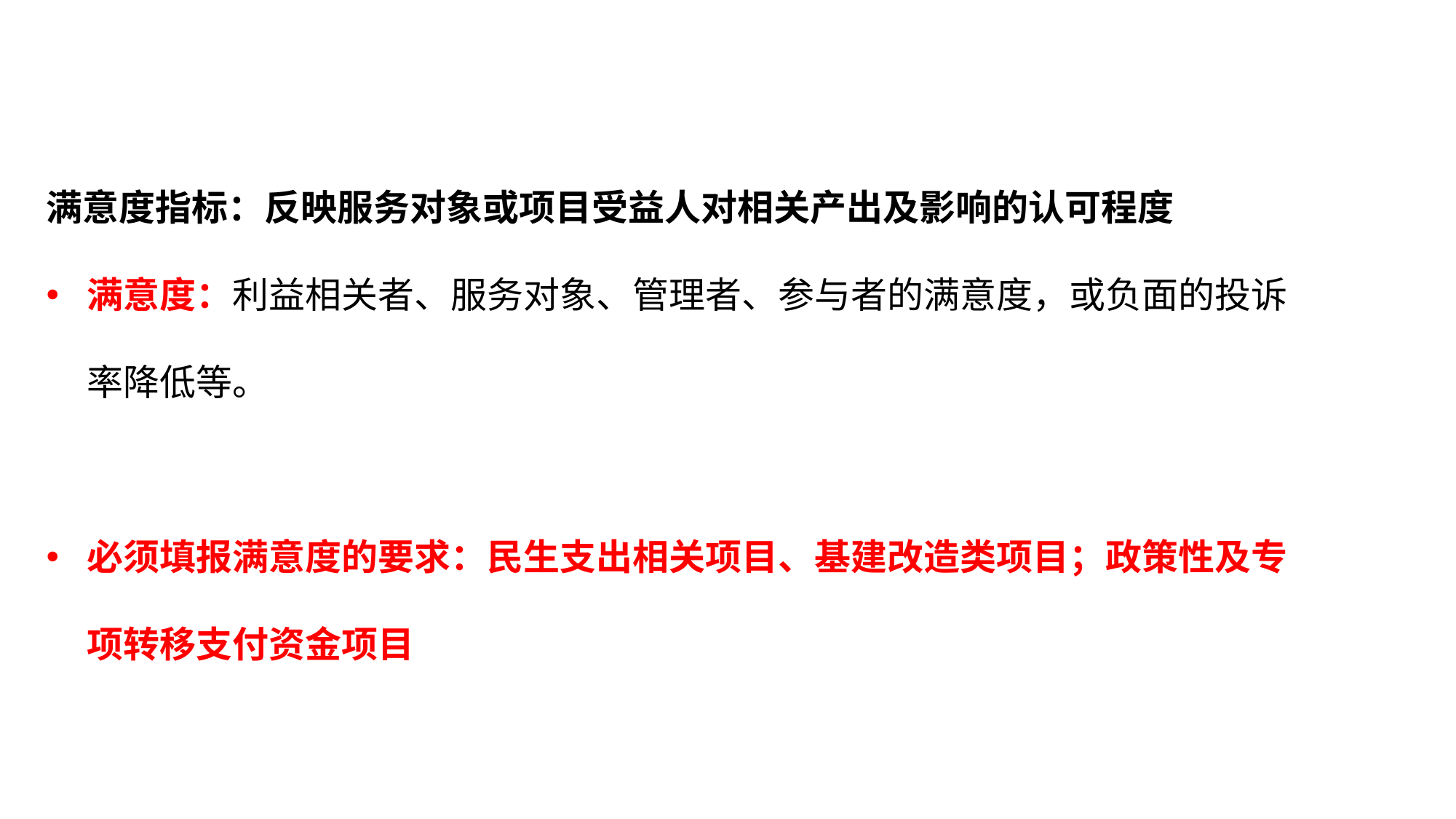

满意度指标：反映服务对象或项目受益人对相关产出及影响的认可程度
满意度：利益相关者、服务对象、管理者、参与者的满意度，或负面的投诉率降低等。

必须填报满意度的要求：民生支出相关项目、基建改造类项目；政策性及专项转移支付资金项目